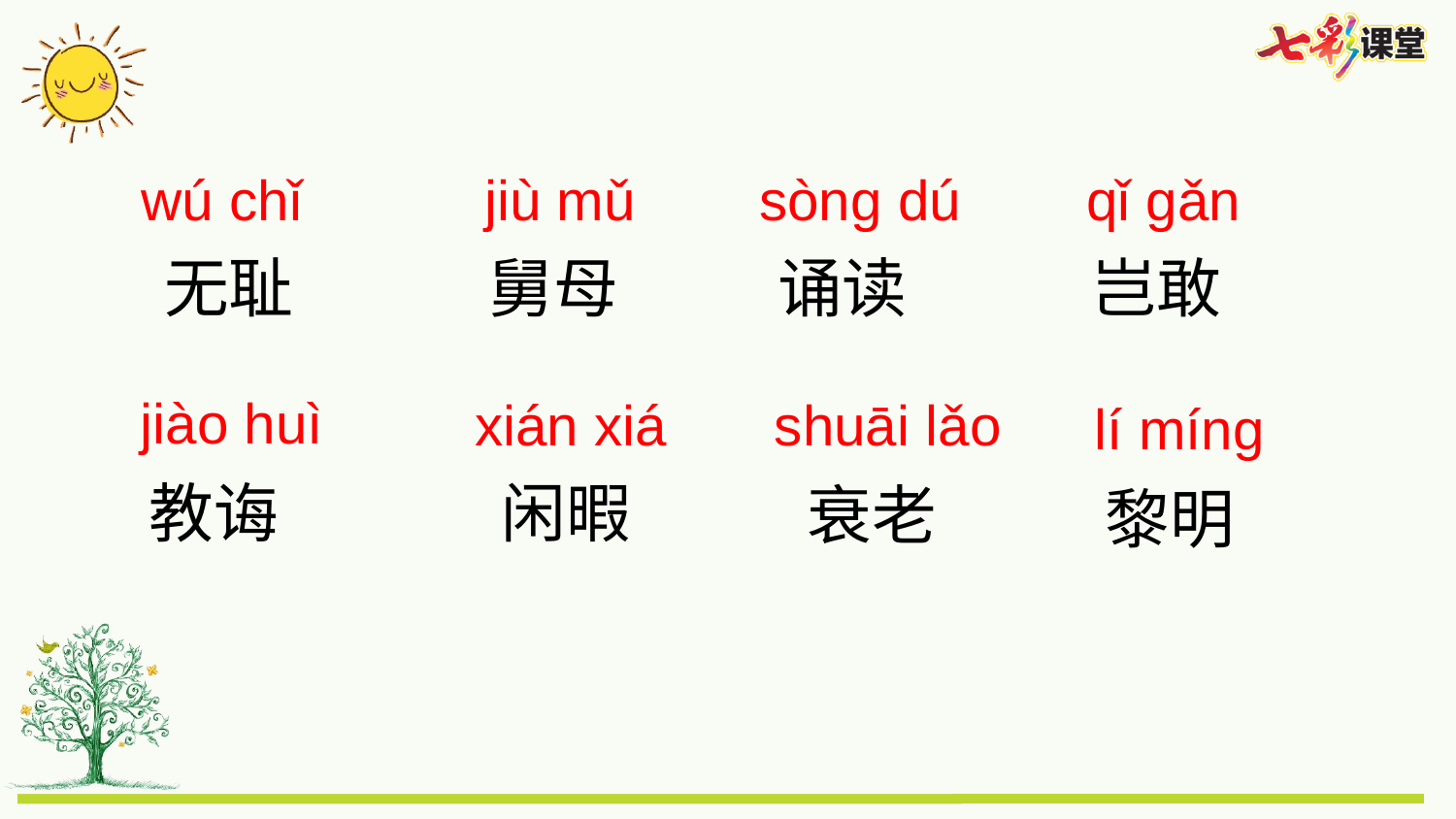

wú chǐ
jiù mǔ
sòng dú
qǐ gǎn
无耻
舅母
诵读
岂敢
jiào huì
xián xiá
shuāi lǎo
lí míng
闲暇
教诲
衰老
黎明